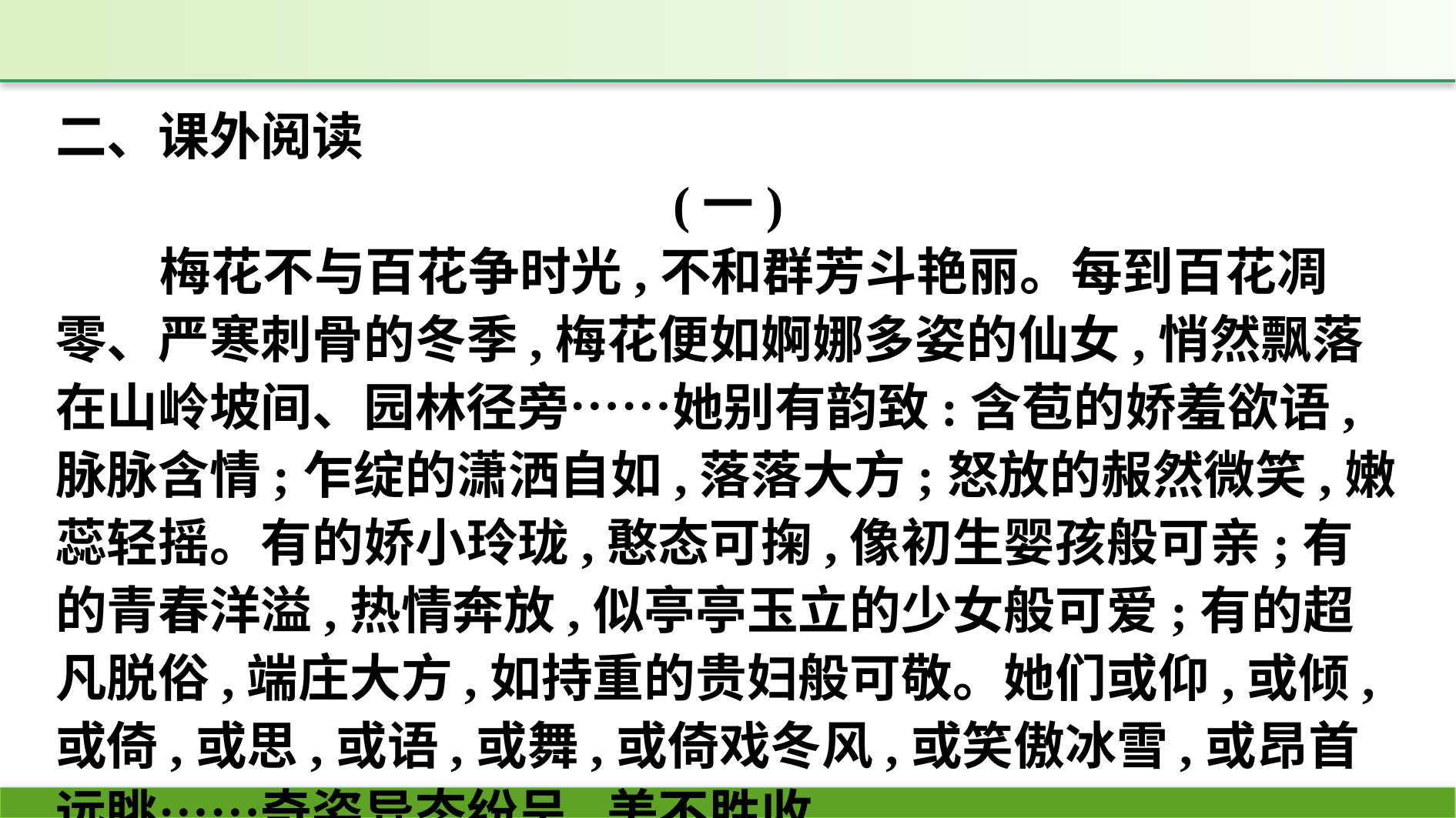

二、课外阅读
(一)
梅花不与百花争时光,不和群芳斗艳丽。每到百花凋零、严寒刺骨的冬季,梅花便如婀娜多姿的仙女,悄然飘落在山岭坡间、园林径旁……她别有韵致:含苞的娇羞欲语,脉脉含情;乍绽的潇洒自如,落落大方;怒放的赧然微笑,嫩蕊轻摇。有的娇小玲珑,憨态可掬,像初生婴孩般可亲;有的青春洋溢,热情奔放,似亭亭玉立的少女般可爱;有的超凡脱俗,端庄大方,如持重的贵妇般可敬。她们或仰,或倾,或倚,或思,或语,或舞,或倚戏冬风,或笑傲冰雪,或昂首远眺……奇姿异态纷呈,美不胜收。